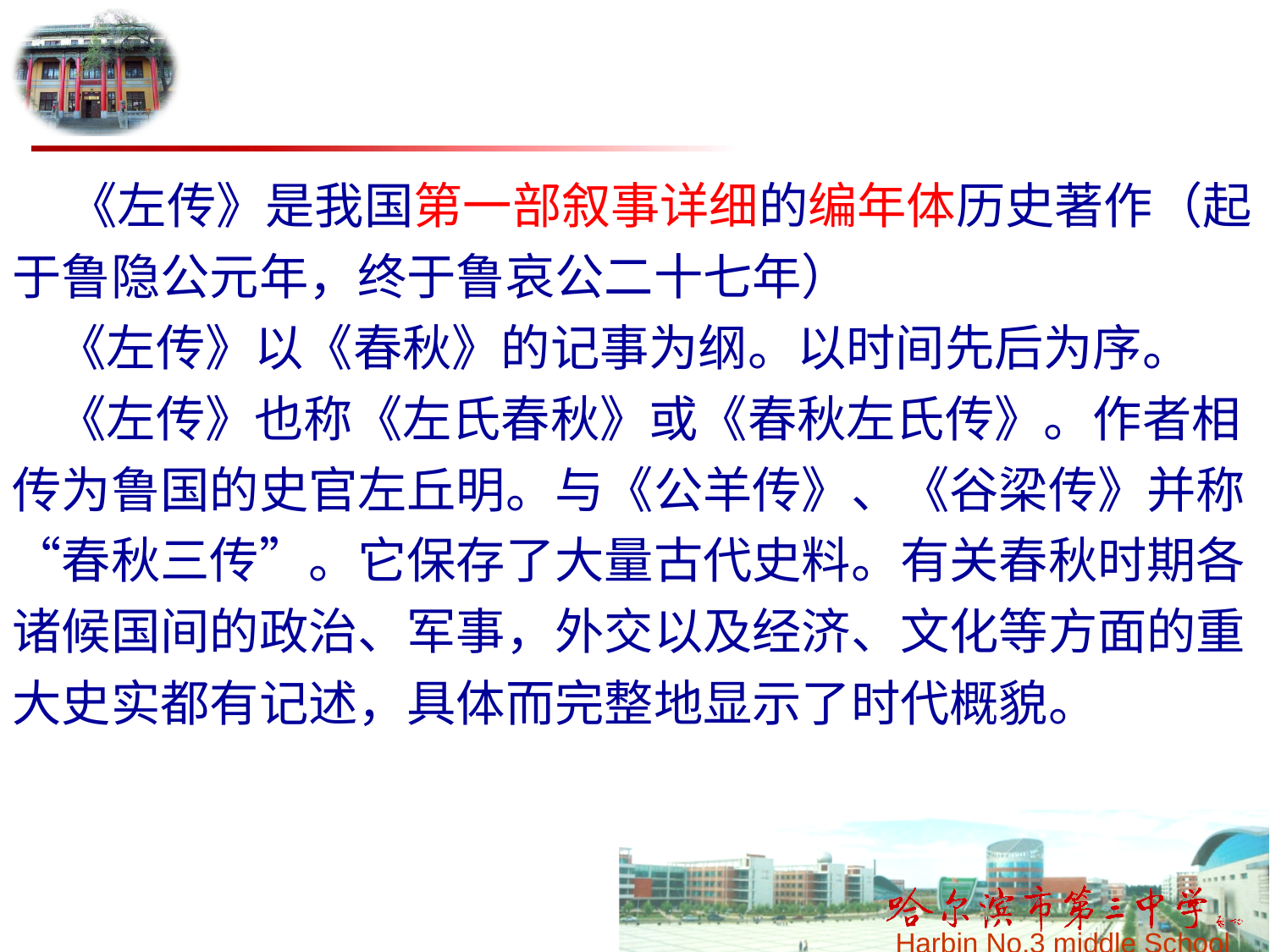

《左传》是我国第一部叙事详细的编年体历史著作（起于鲁隐公元年，终于鲁哀公二十七年）
   《左传》以《春秋》的记事为纲。以时间先后为序。
   《左传》也称《左氏春秋》或《春秋左氏传》。作者相传为鲁国的史官左丘明。与《公羊传》、《谷梁传》并称“春秋三传”。它保存了大量古代史料。有关春秋时期各诸候国间的政治、军事，外交以及经济、文化等方面的重大史实都有记述，具体而完整地显示了时代概貌。